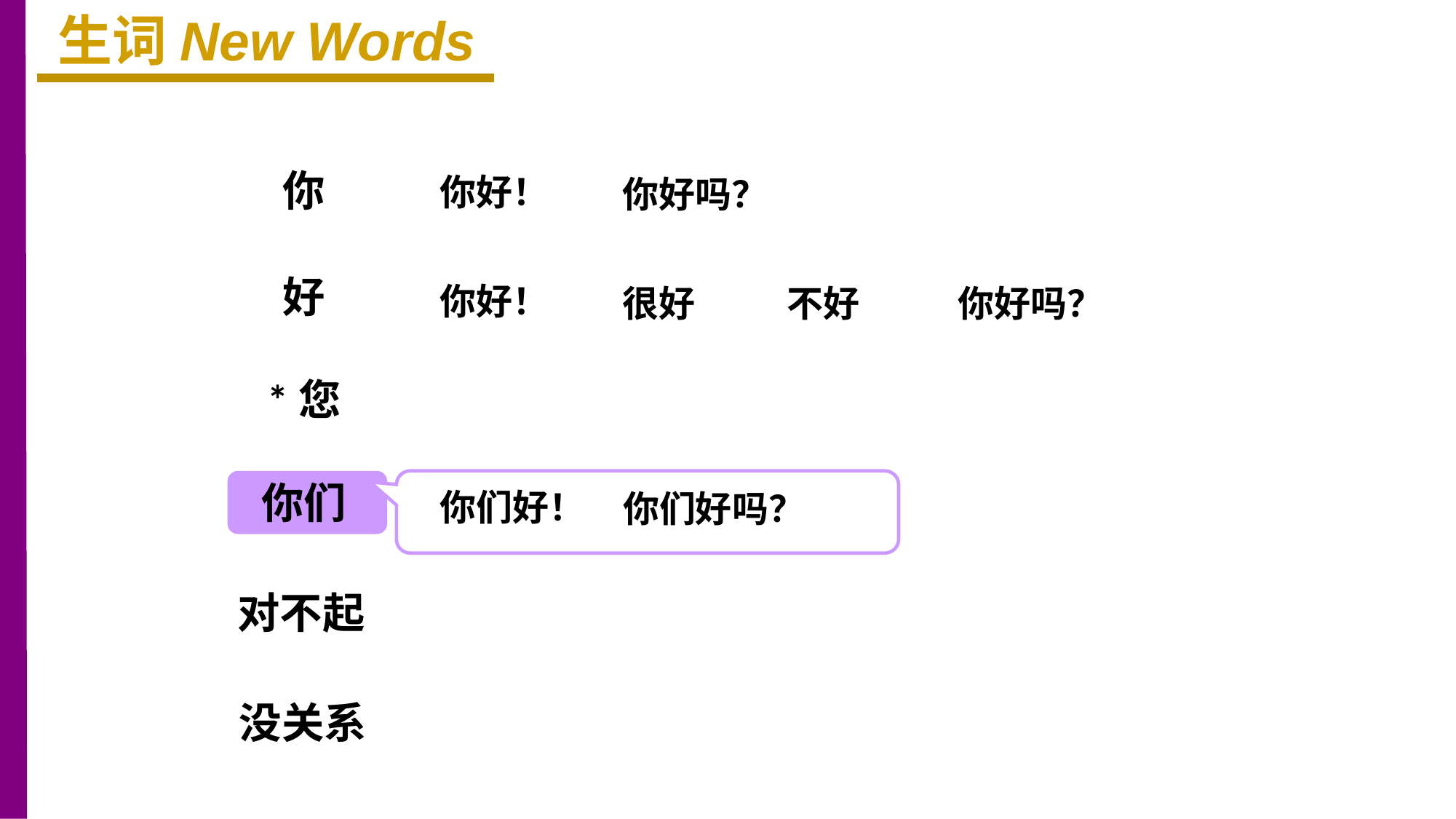

生词New Words
你
你好！
你好吗？
好
你好！
很好
不好
你好吗？
*您

你们

你们好！
你们好吗？
对不起
没关系